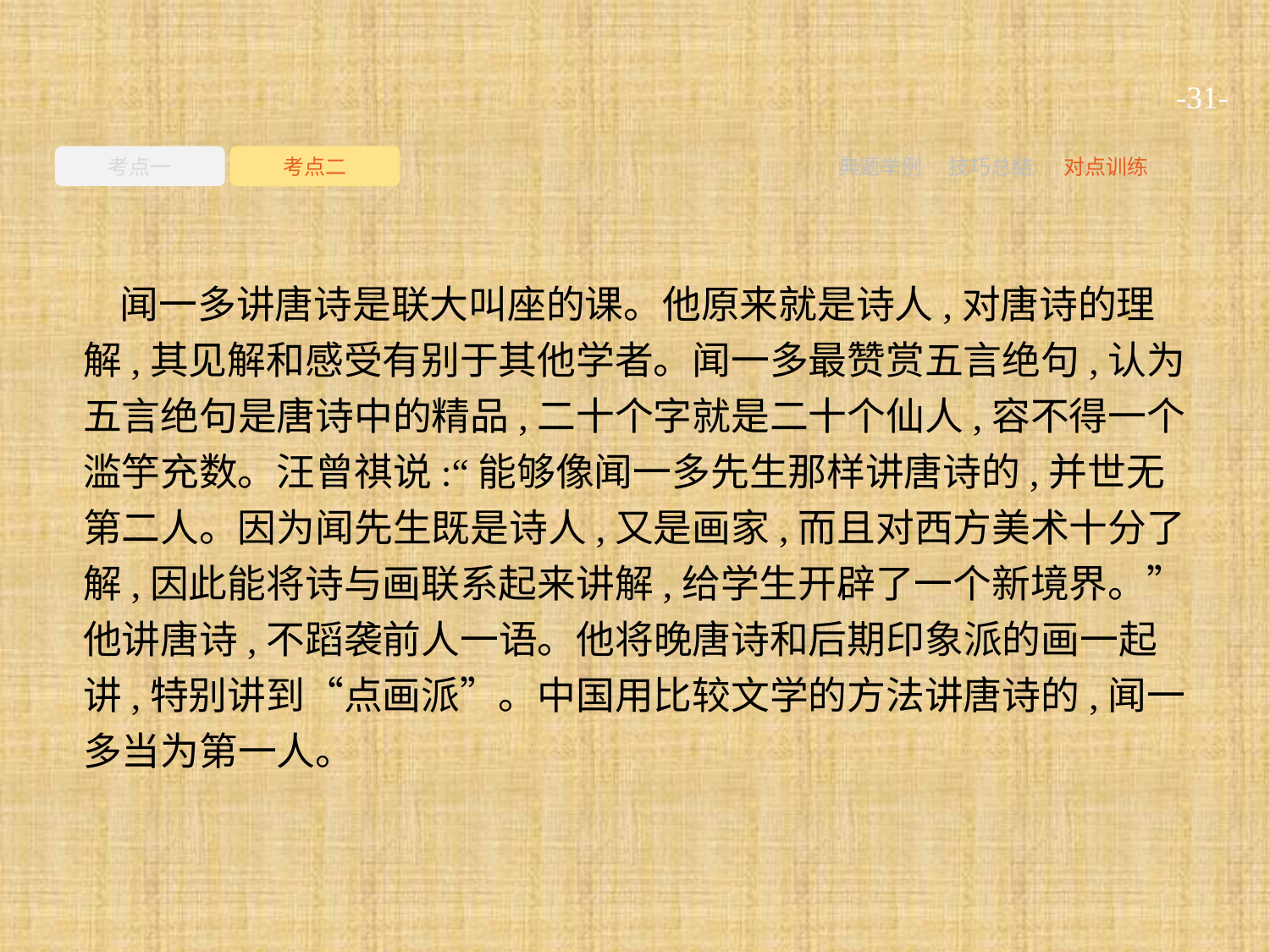

-31-
考点一
考点二
典题举例
技巧总结
对点训练
闻一多讲唐诗是联大叫座的课。他原来就是诗人,对唐诗的理解,其见解和感受有别于其他学者。闻一多最赞赏五言绝句,认为五言绝句是唐诗中的精品,二十个字就是二十个仙人,容不得一个滥竽充数。汪曾祺说:“能够像闻一多先生那样讲唐诗的,并世无第二人。因为闻先生既是诗人,又是画家,而且对西方美术十分了解,因此能将诗与画联系起来讲解,给学生开辟了一个新境界。”他讲唐诗,不蹈袭前人一语。他将晚唐诗和后期印象派的画一起讲,特别讲到“点画派”。中国用比较文学的方法讲唐诗的,闻一多当为第一人。